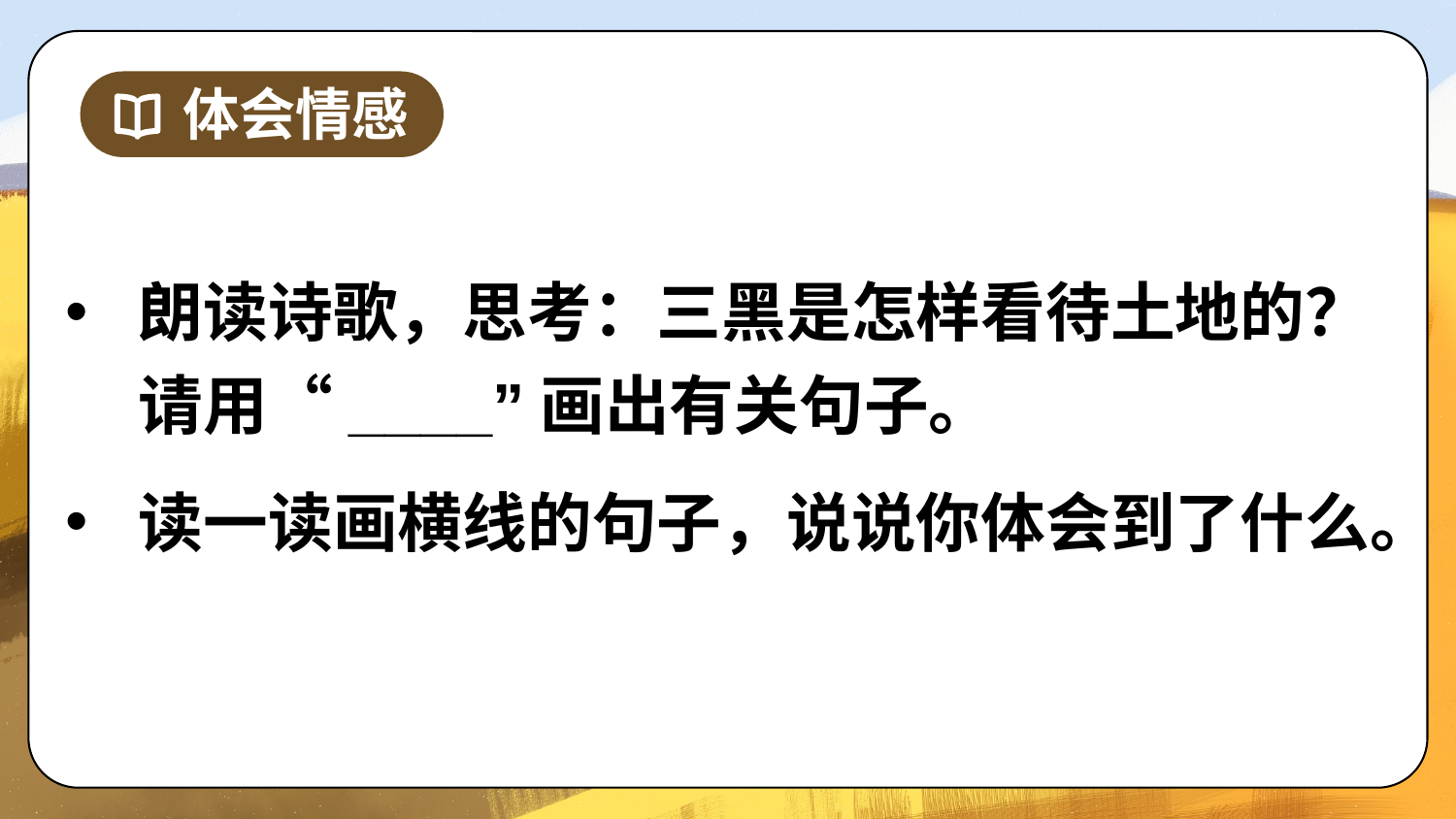

体会情感

朗读诗歌，思考：三黑是怎样看待土地的？请用“____”画出有关句子。
读一读画横线的句子，说说你体会到了什么。